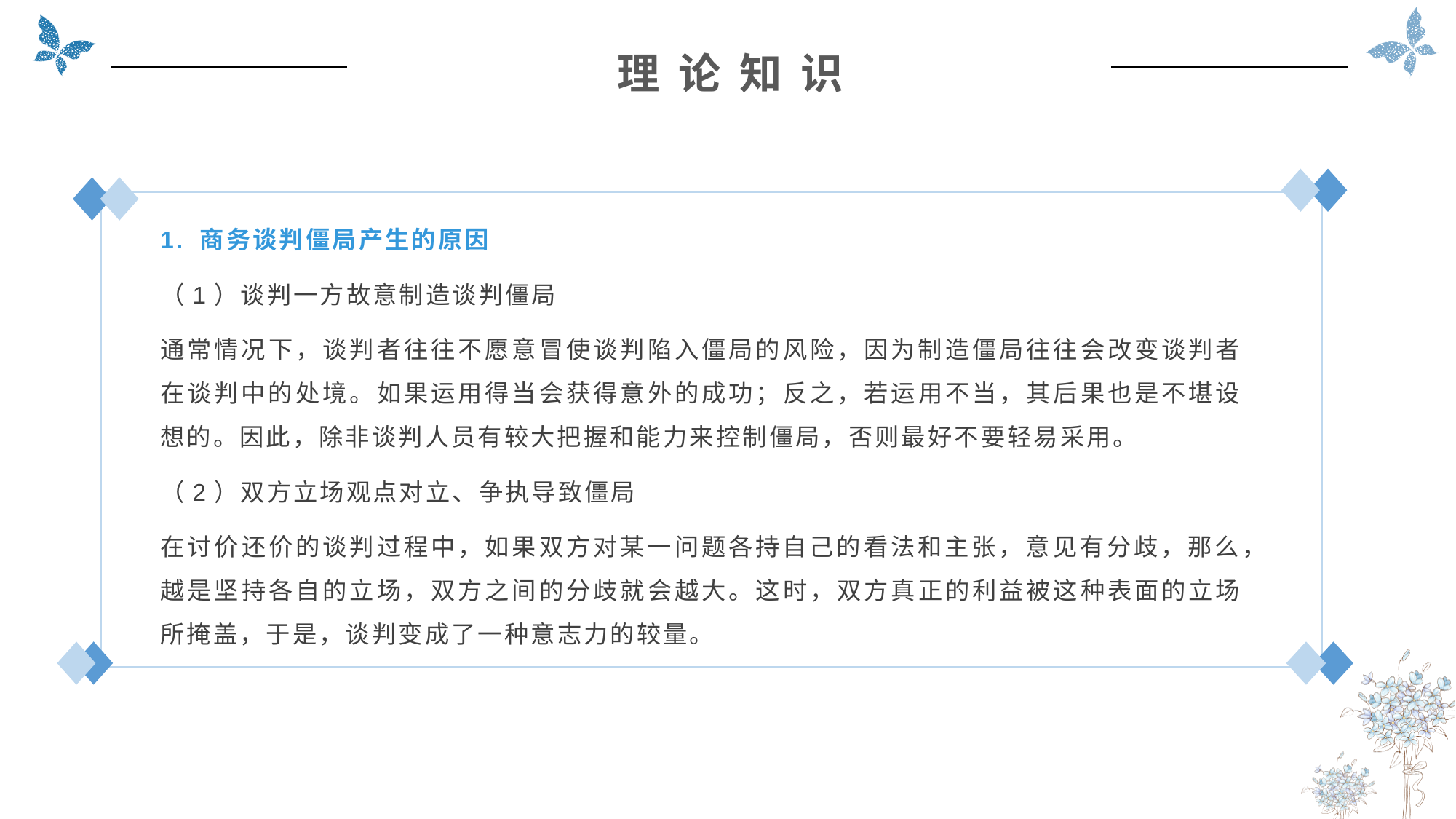

理 论 知 识

1. 商务谈判僵局产生的原因
（1）谈判一方故意制造谈判僵局
通常情况下，谈判者往往不愿意冒使谈判陷入僵局的风险，因为制造僵局往往会改变谈判者在谈判中的处境。如果运用得当会获得意外的成功；反之，若运用不当，其后果也是不堪设想的。因此，除非谈判人员有较大把握和能力来控制僵局，否则最好不要轻易采用。
（2）双方立场观点对立、争执导致僵局
在讨价还价的谈判过程中，如果双方对某一问题各持自己的看法和主张，意见有分歧，那么，越是坚持各自的立场，双方之间的分歧就会越大。这时，双方真正的利益被这种表面的立场所掩盖，于是，谈判变成了一种意志力的较量。